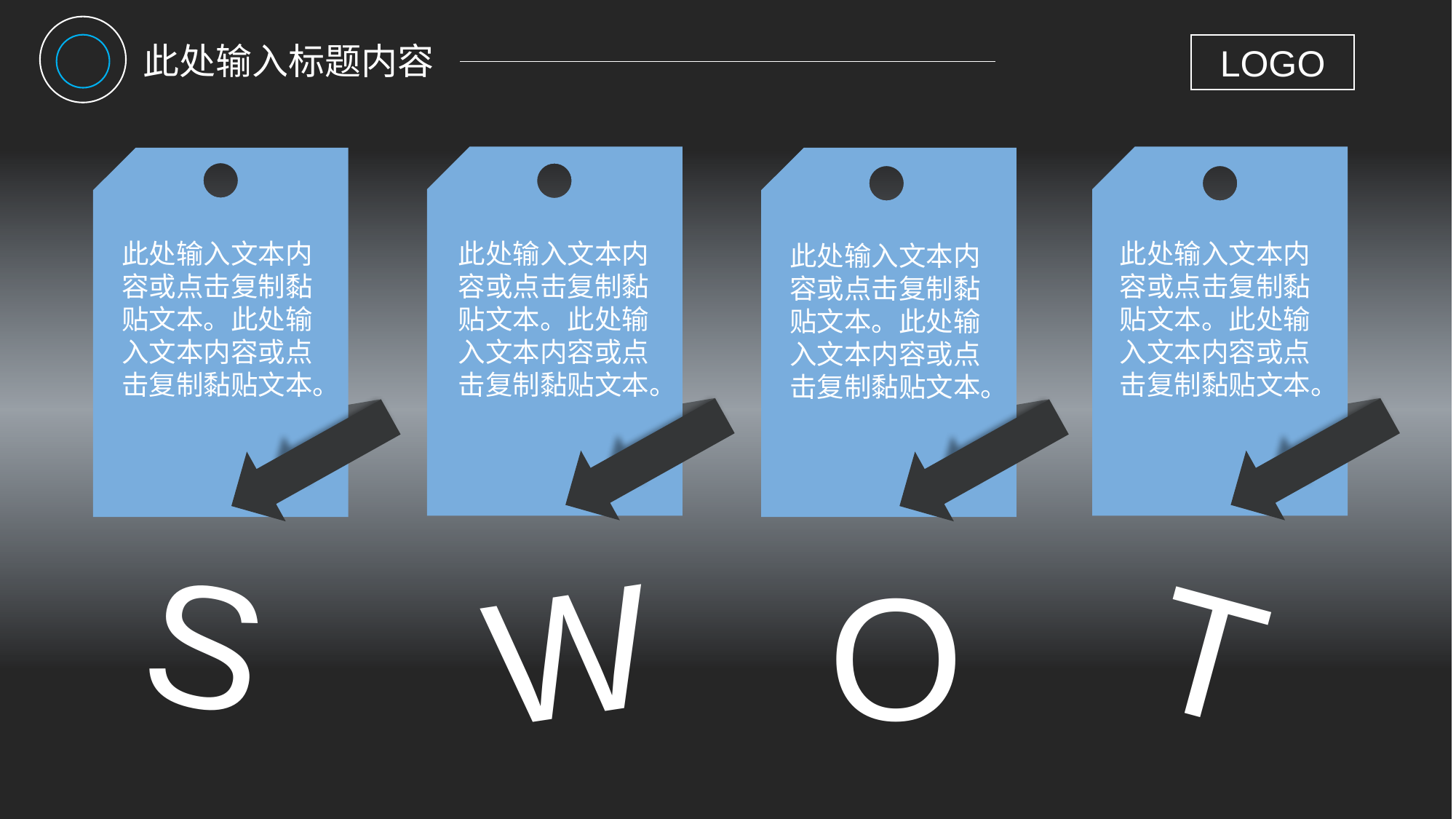

此处输入标题内容

LOGO

此处输入文本内容或点击复制黏贴文本。此处输入文本内容或点击复制黏贴文本。
此处输入文本内容或点击复制黏贴文本。此处输入文本内容或点击复制黏贴文本。
此处输入文本内容或点击复制黏贴文本。此处输入文本内容或点击复制黏贴文本。
此处输入文本内容或点击复制黏贴文本。此处输入文本内容或点击复制黏贴文本。

S
T
W
O